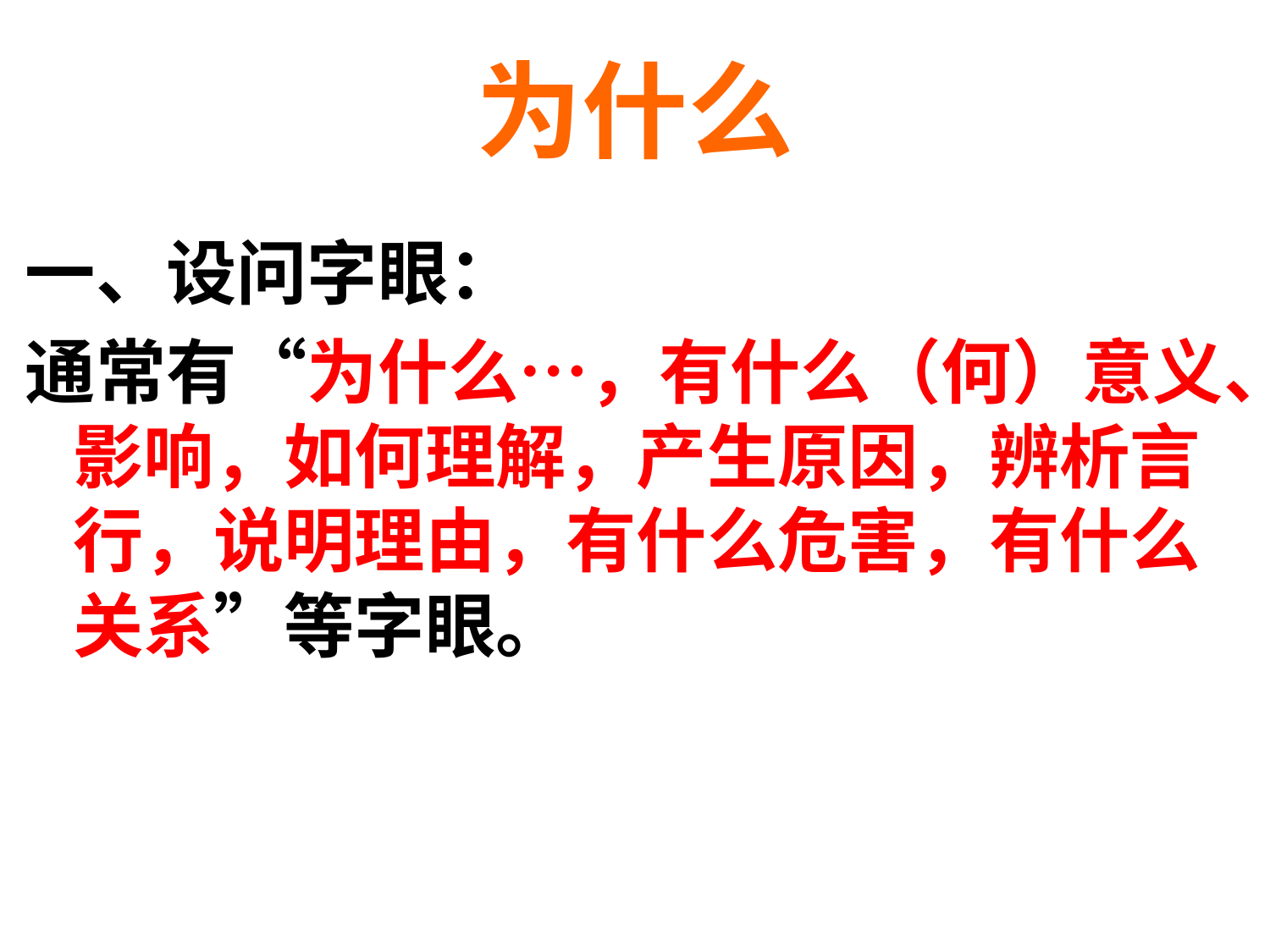

# 为什么
一、设问字眼：
通常有“为什么…，有什么（何）意义、影响，如何理解，产生原因，辨析言行，说明理由，有什么危害，有什么关系”等字眼。